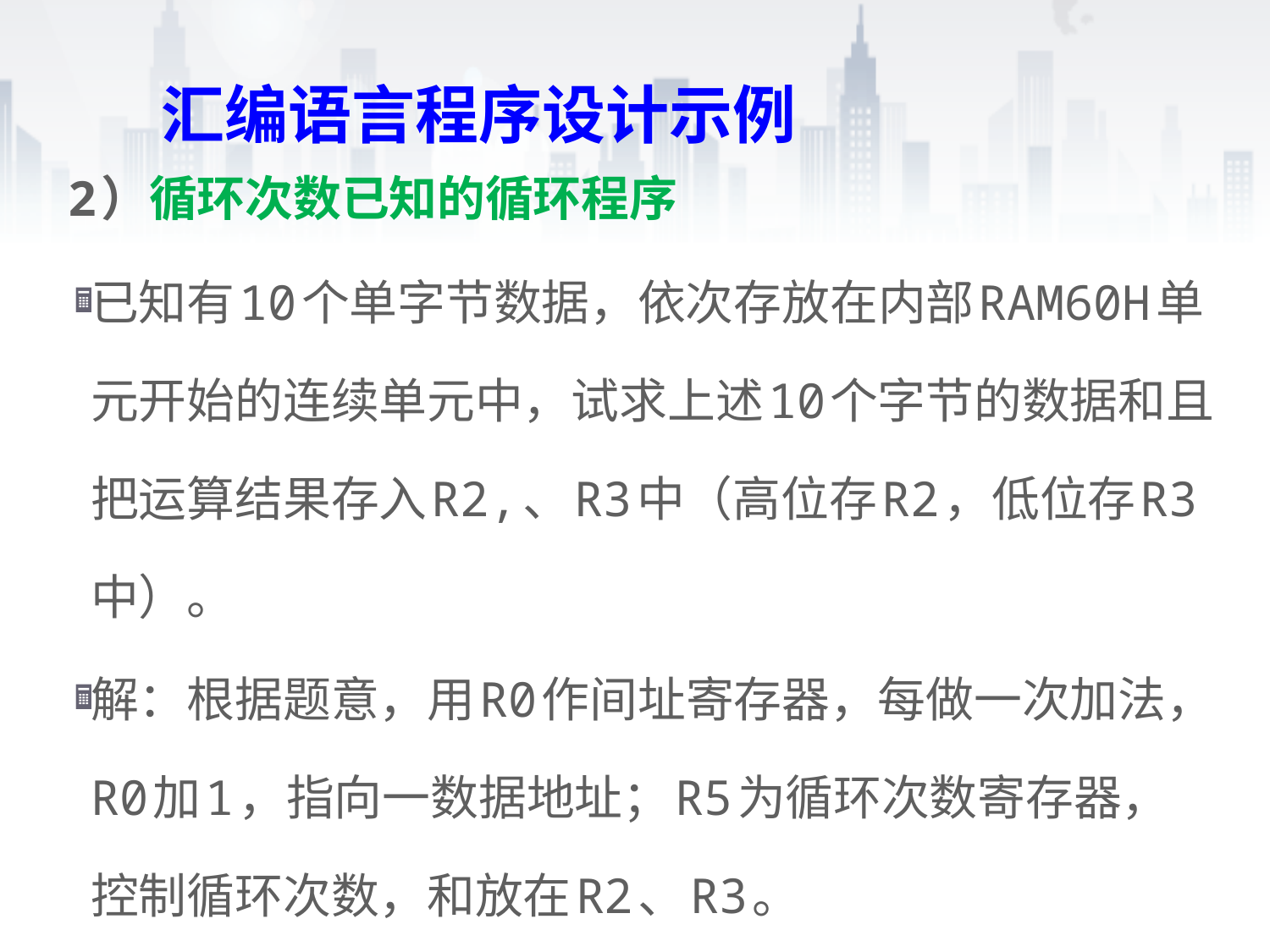

# 汇编语言程序设计示例
2）循环次数已知的循环程序
已知有10个单字节数据，依次存放在内部RAM60H单元开始的连续单元中，试求上述10个字节的数据和且把运算结果存入R2,、R3中（高位存R2，低位存R3中）。
解：根据题意，用R0作间址寄存器，每做一次加法，R0加1，指向一数据地址；R5为循环次数寄存器，控制循环次数，和放在R2、R3。